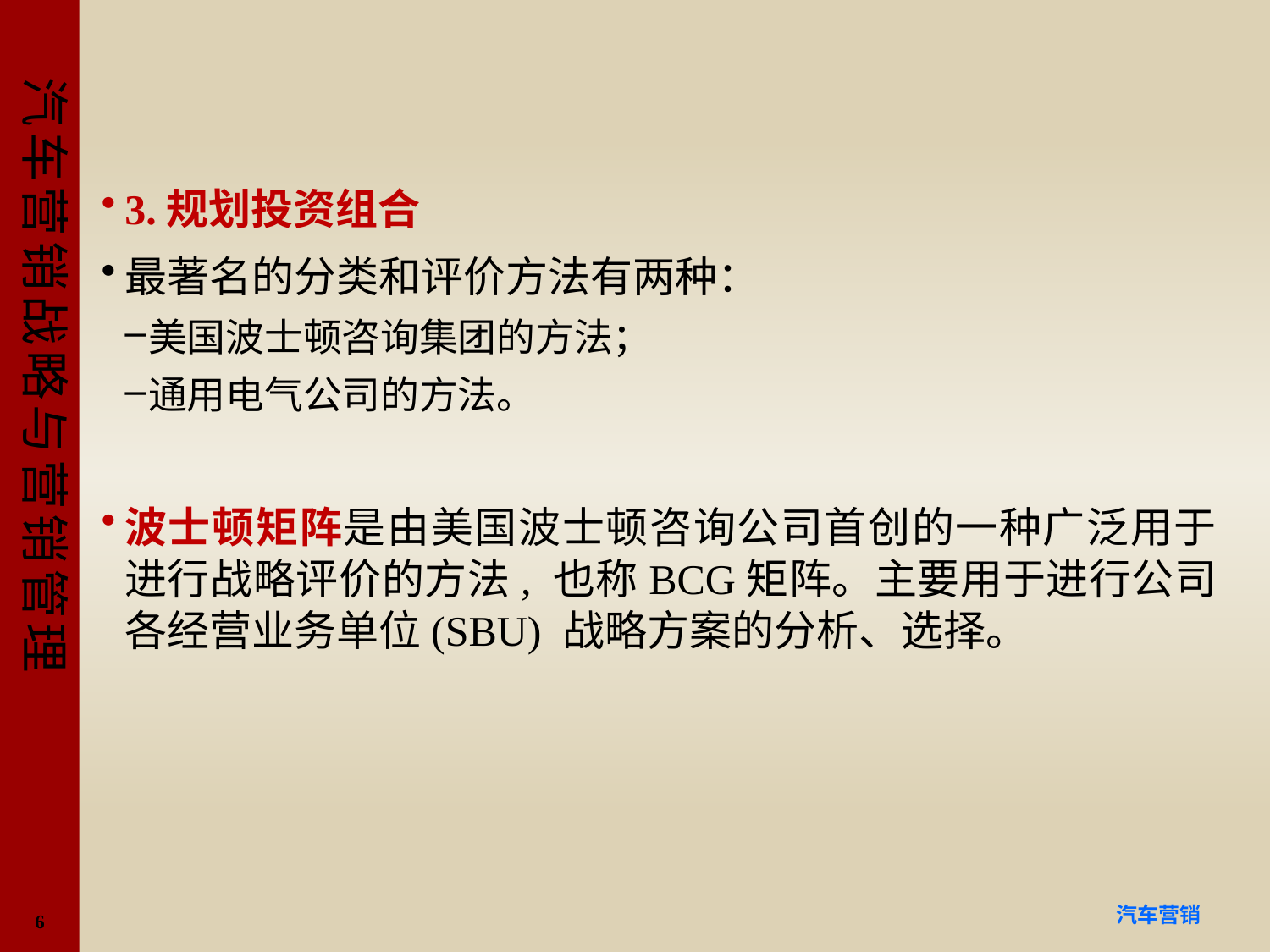

#
3.规划投资组合
最著名的分类和评价方法有两种：
美国波士顿咨询集团的方法；
通用电气公司的方法。

波士顿矩阵是由美国波士顿咨询公司首创的一种广泛用于进行战略评价的方法, 也称BCG矩阵。主要用于进行公司各经营业务单位(SBU) 战略方案的分析、选择。

6